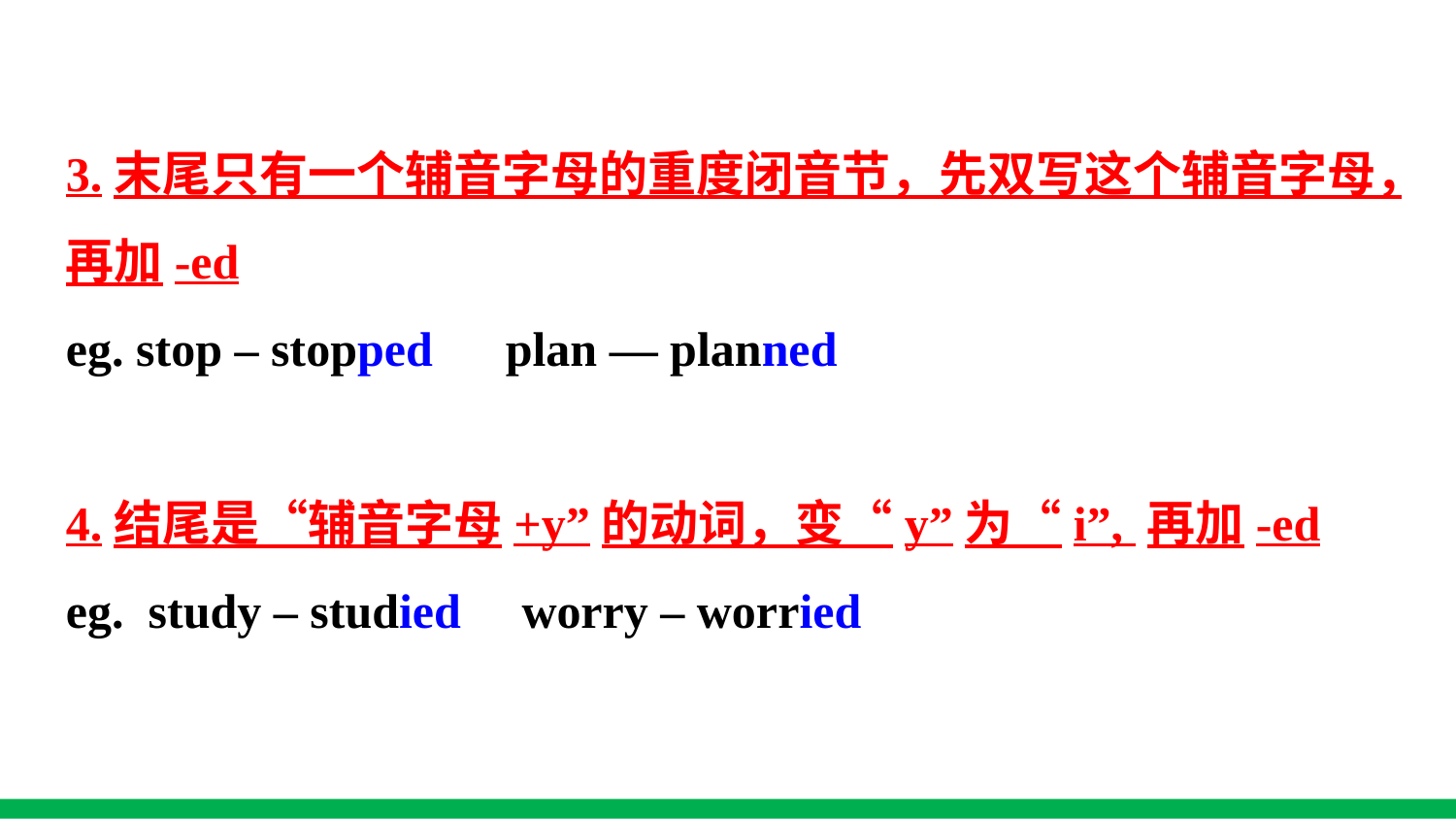

3.末尾只有一个辅音字母的重度闭音节，先双写这个辅音字母，再加-ed
eg. stop – stopped      plan — planned

4.结尾是“辅音字母+y”的动词，变“y”为“i”, 再加-ed
eg.  study – studied     worry – worried